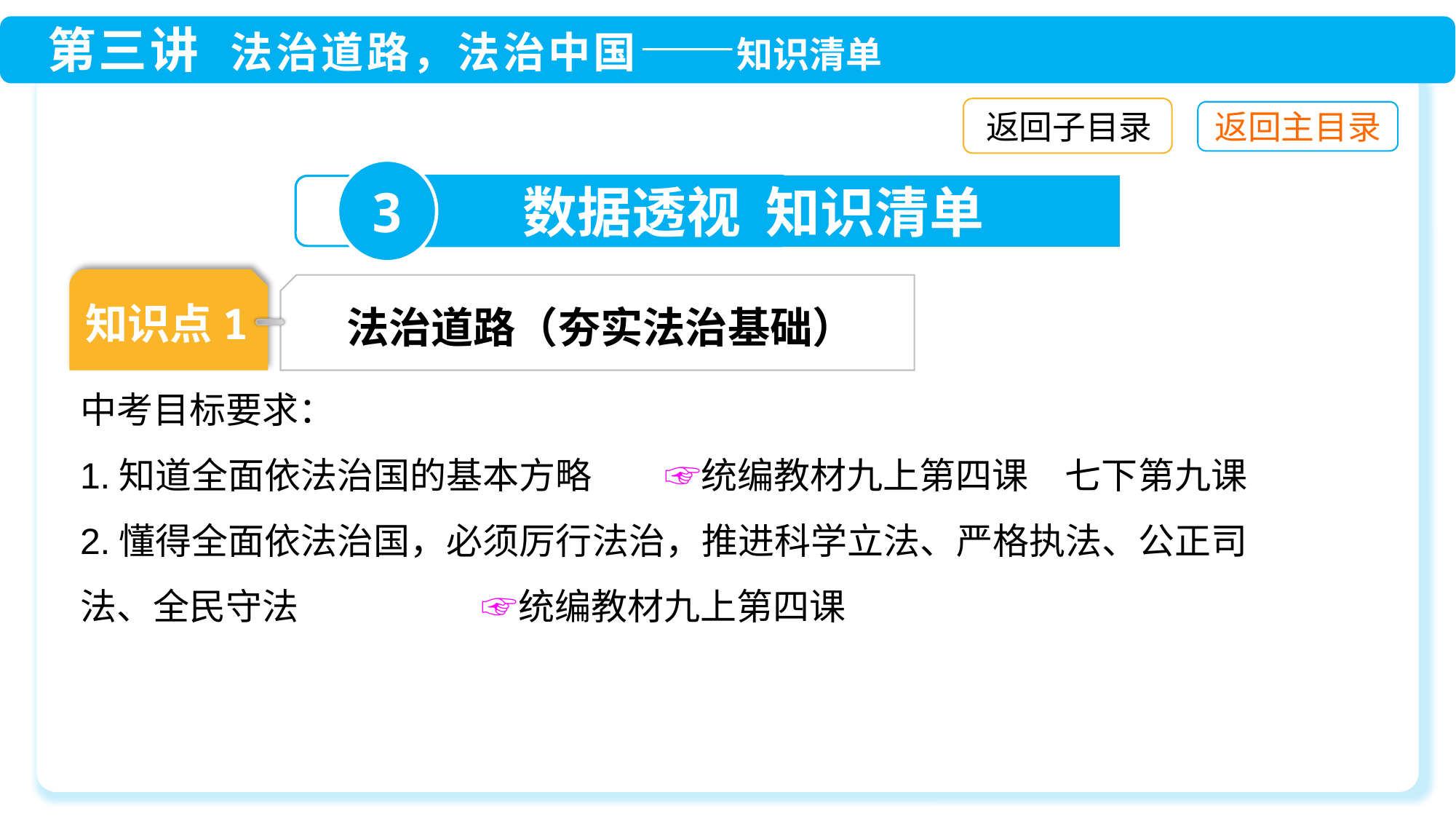

返回子目录
3

数据透视  知识清单
知识点1
法治道路（夯实法治基础）

中考目标要求：
1.知道全面依法治国的基本方略　　☞统编教材九上第四课　七下第九课
2.懂得全面依法治国，必须厉行法治，推进科学立法、严格执法、公正司法、全民守法　                  ☞统编教材九上第四课